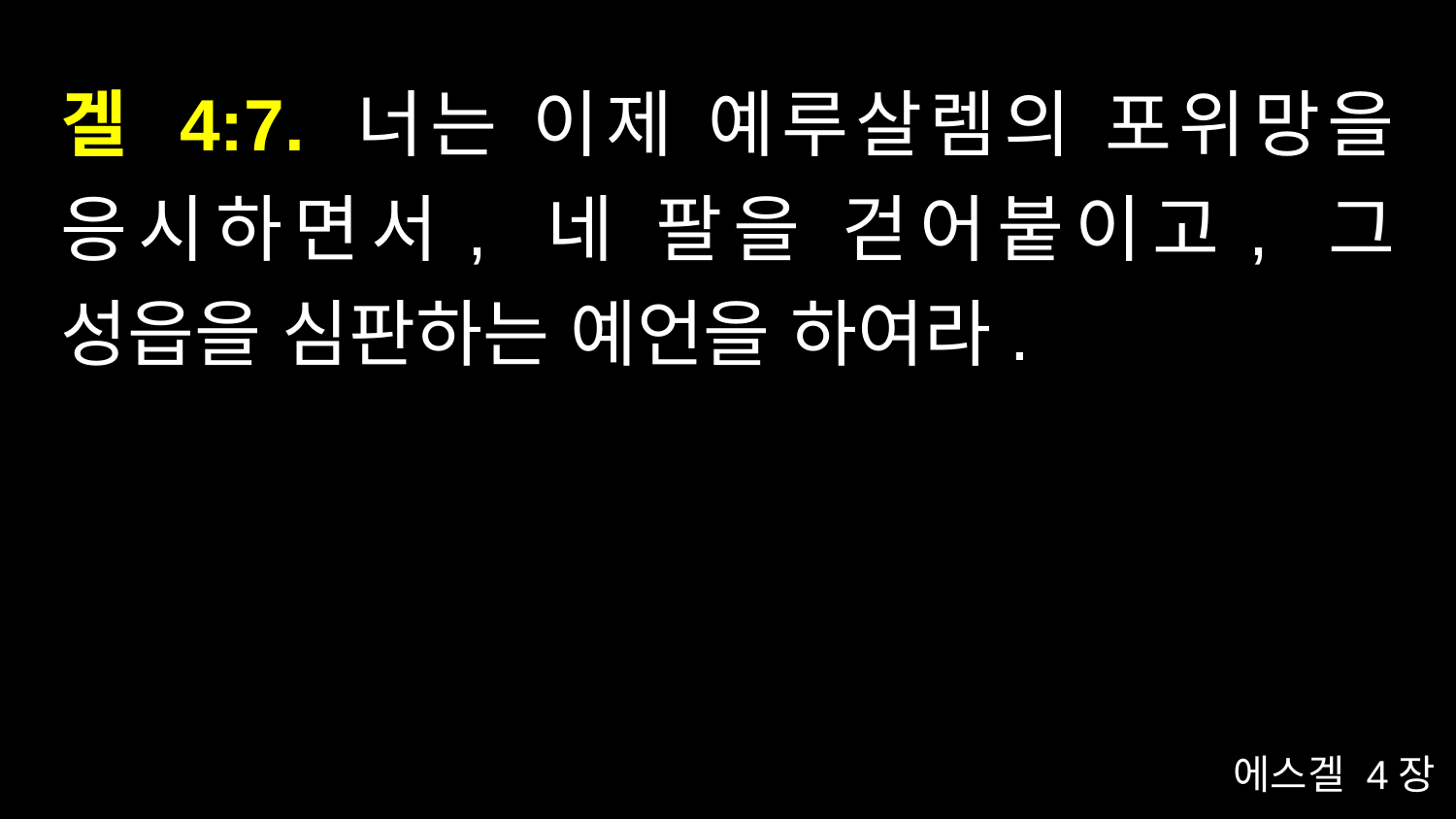

# 겔 4:7. 너는 이제 예루살렘의 포위망을 응시하면서, 네 팔을 걷어붙이고, 그 성읍을 심판하는 예언을 하여라.
에스겔 4장